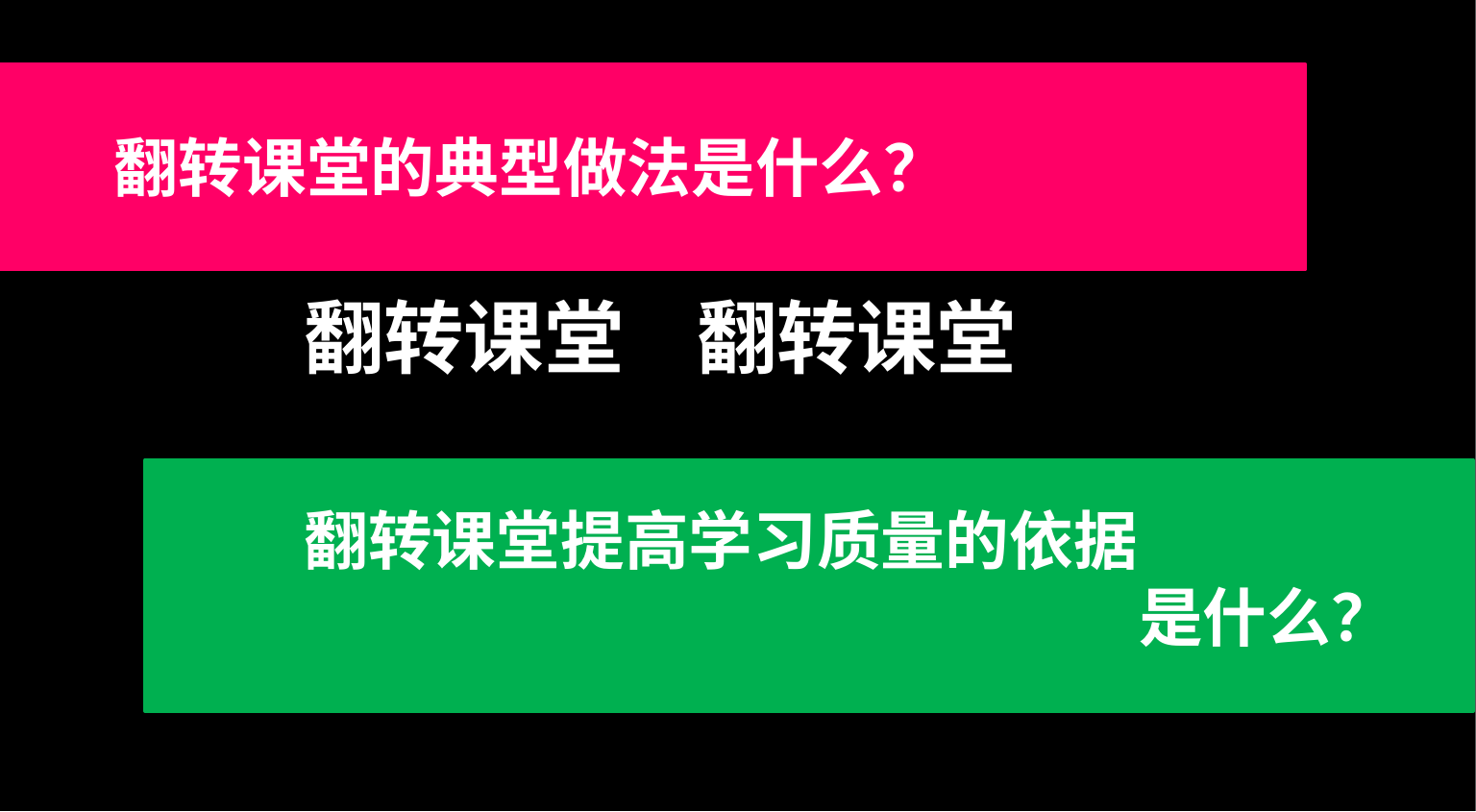

翻转课堂的典型做法是什么？
翻转课堂    翻转课堂

翻转课堂提高学习质量的依据
是什么？